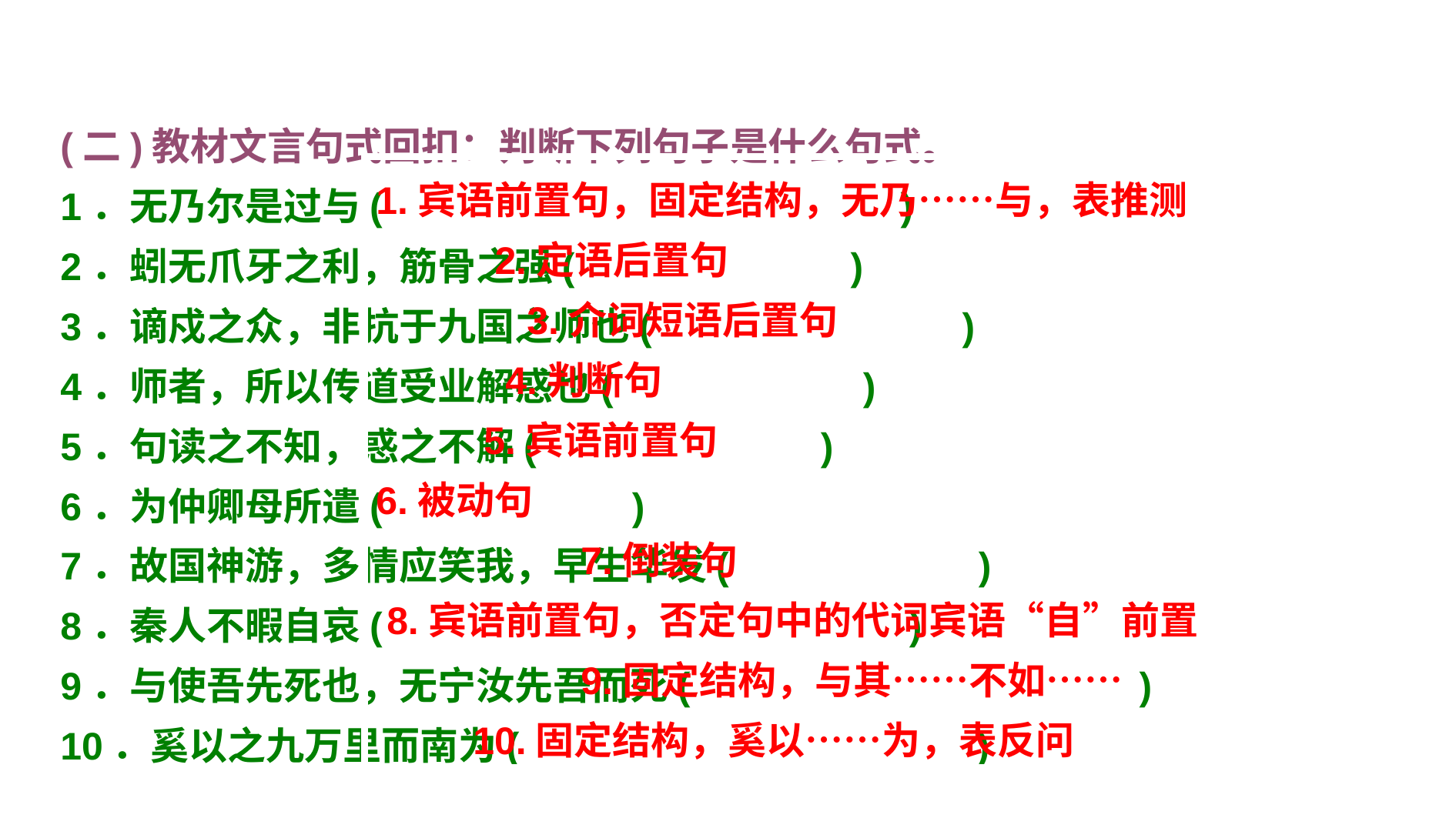

(二)教材文言句式回扣：判断下列句子是什么句式。
1．无乃尔是过与(　　　　　                               　)
2．蚓无爪牙之利，筋骨之强(　　　   　　　)
3．谪戍之众，非抗于九国之师也(　　　　　       　)
4．师者，所以传道受业解惑也(　　　　　　)
5．句读之不知，惑之不解(　　　　    　　)
6．为仲卿母所遣(　　　　　　)
7．故国神游，多情应笑我，早生华发(　　　　　　)
8．秦人不暇自哀(　　　　                                　　)
9．与使吾先死也，无宁汝先吾而死(　　　                       　　　)
10．奚以之九万里而南为(　　　　　                        　)
1.宾语前置句，固定结构，无乃……与，表推测
           2.定语后置句
              3.介词短语后置句
            4.判断句
          5.宾语前置句
6.被动句
                   7.倒装句
 8.宾语前置句，否定句中的代词宾语“自”前置
                   9.固定结构，与其……不如……
         10.固定结构，奚以……为，表反问